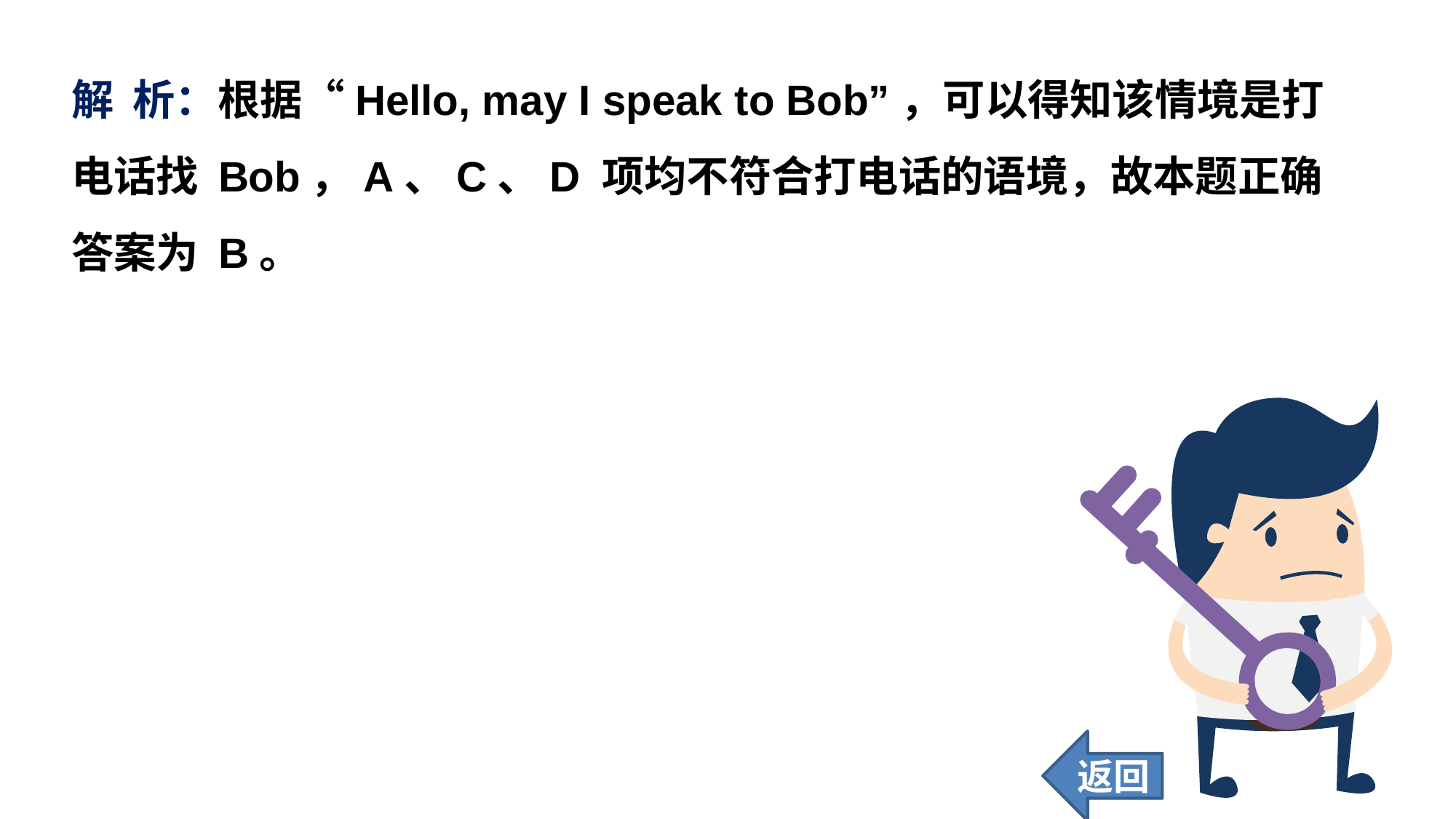

解  析：根据“Hello, may I speak to Bob”，可以得知该情境是打电话找 Bob，A、C、D 项均不符合打电话的语境，故本题正确答案为 B。

返回
100